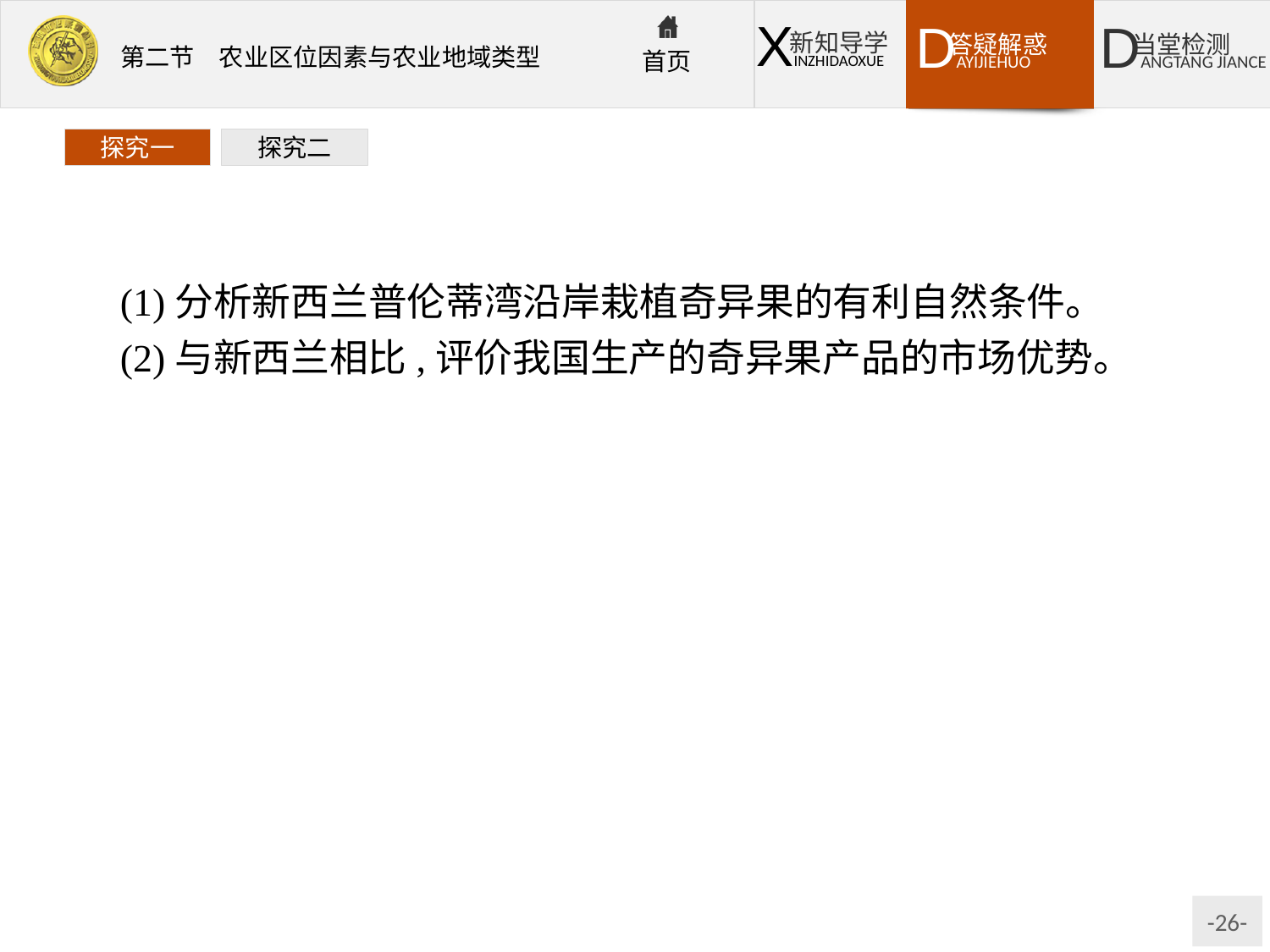

探究一
探究二
(1)分析新西兰普伦蒂湾沿岸栽植奇异果的有利自然条件。
(2)与新西兰相比,评价我国生产的奇异果产品的市场优势。
解析第(1)题,由图可以看出,奇异果位于新西兰普伦蒂湾沿岸,是中纬度地区,纬度偏低地区,热量条件好。沿岸有暖流流经,气候湿润。西风受地形阻挡,风较小。沿岸平原,地势低平。河流泥沙淤积,土层疏松、深厚。第(2)题,我国人口多,果品消费市场大。我国劳动力价格相对低,果品生产成本低。距欧洲、日本市场较近。与南半球季节相反,鲜果上市时间不同,利于销售。